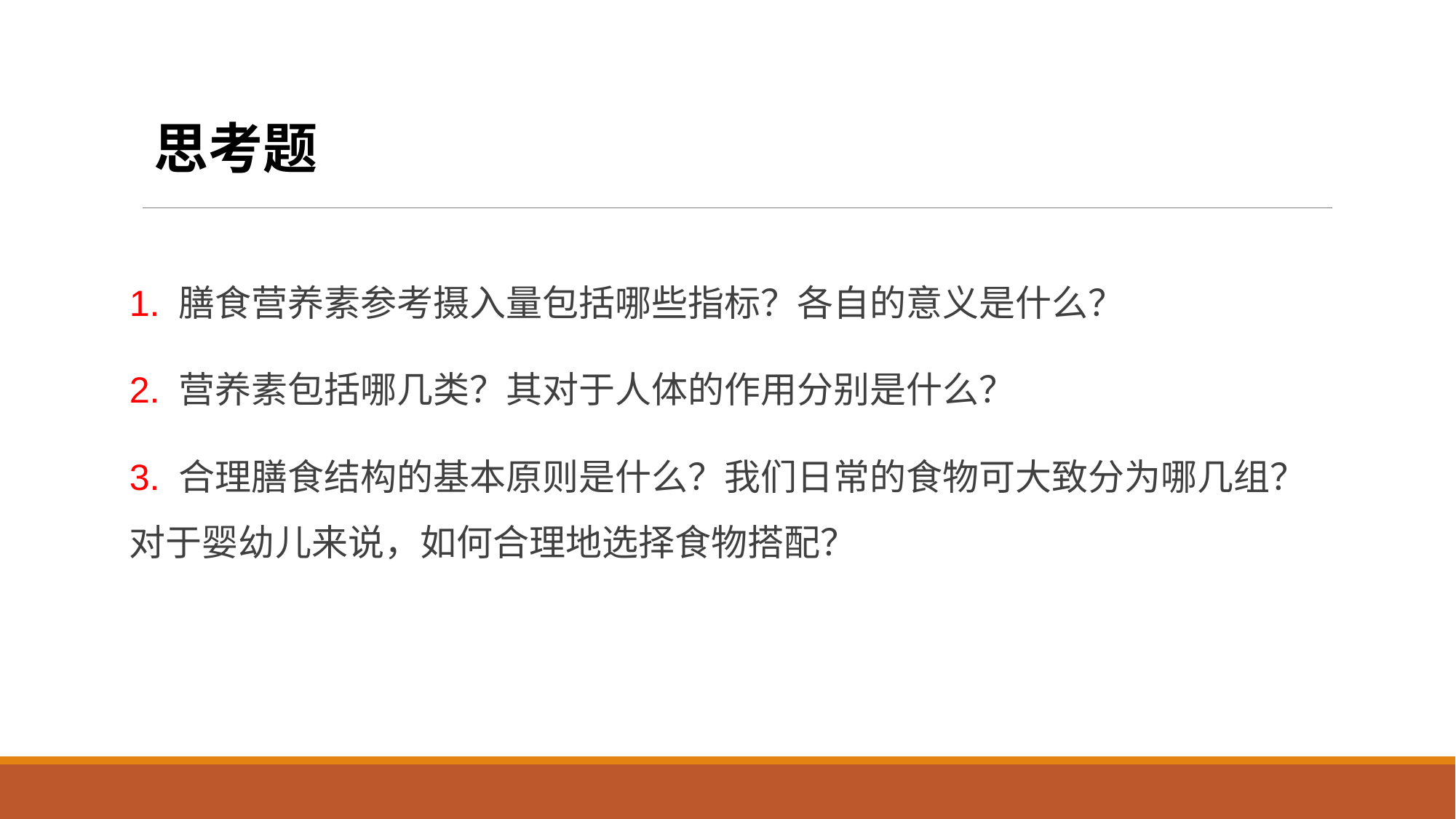

思考题

1. 膳食营养素参考摄入量包括哪些指标？各自的意义是什么？
2. 营养素包括哪几类？其对于人体的作用分别是什么？
3. 合理膳食结构的基本原则是什么？我们日常的食物可大致分为哪几组？对于婴幼儿来说，如何合理地选择食物搭配？